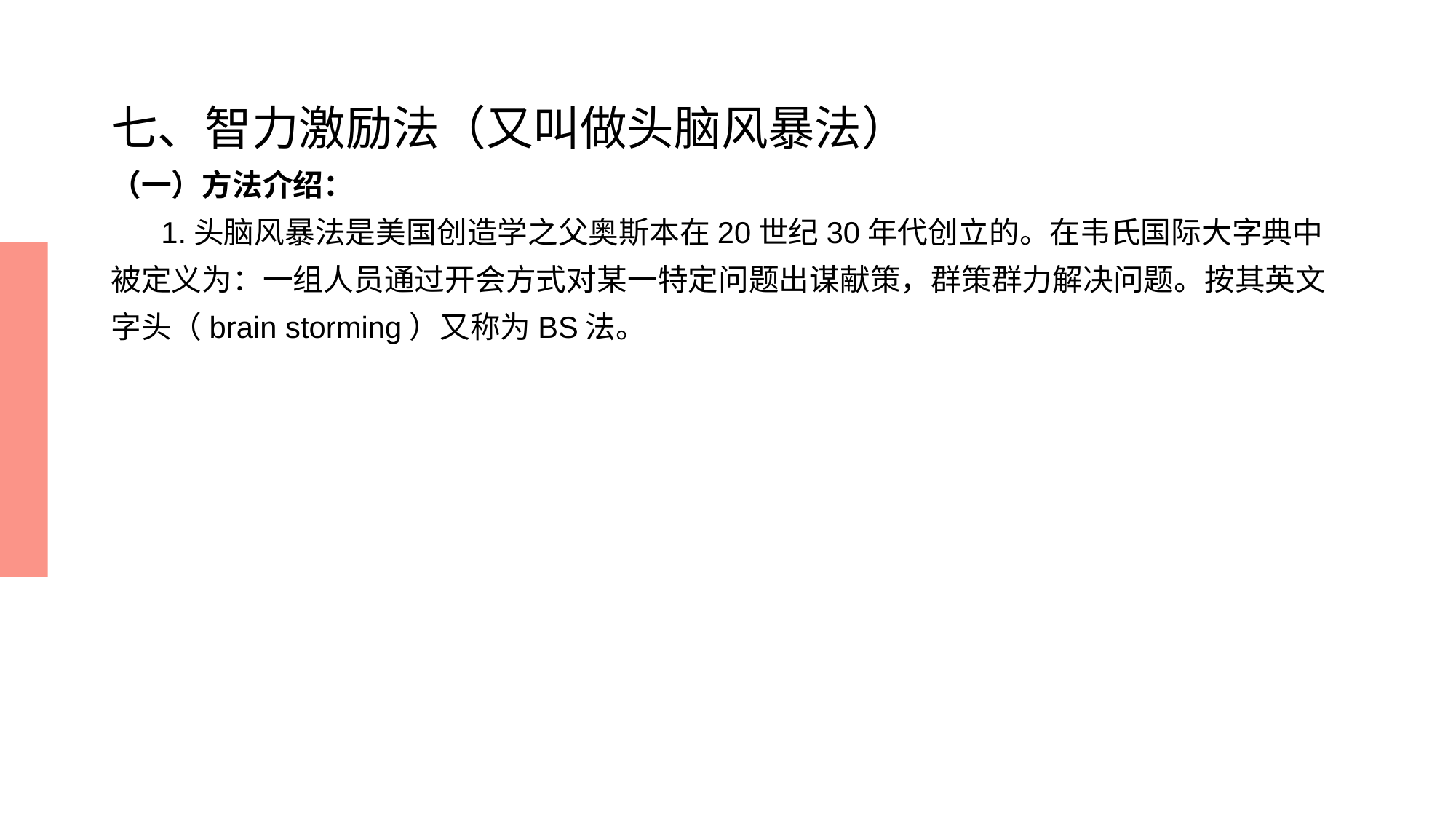

# 七、智力激励法（又叫做头脑风暴法）
（一）方法介绍：
      1.头脑风暴法是美国创造学之父奥斯本在20世纪30年代创立的。在韦氏国际大字典中被定义为：一组人员通过开会方式对某一特定问题出谋献策，群策群力解决问题。按其英文字头（brain storming）又称为BS法。